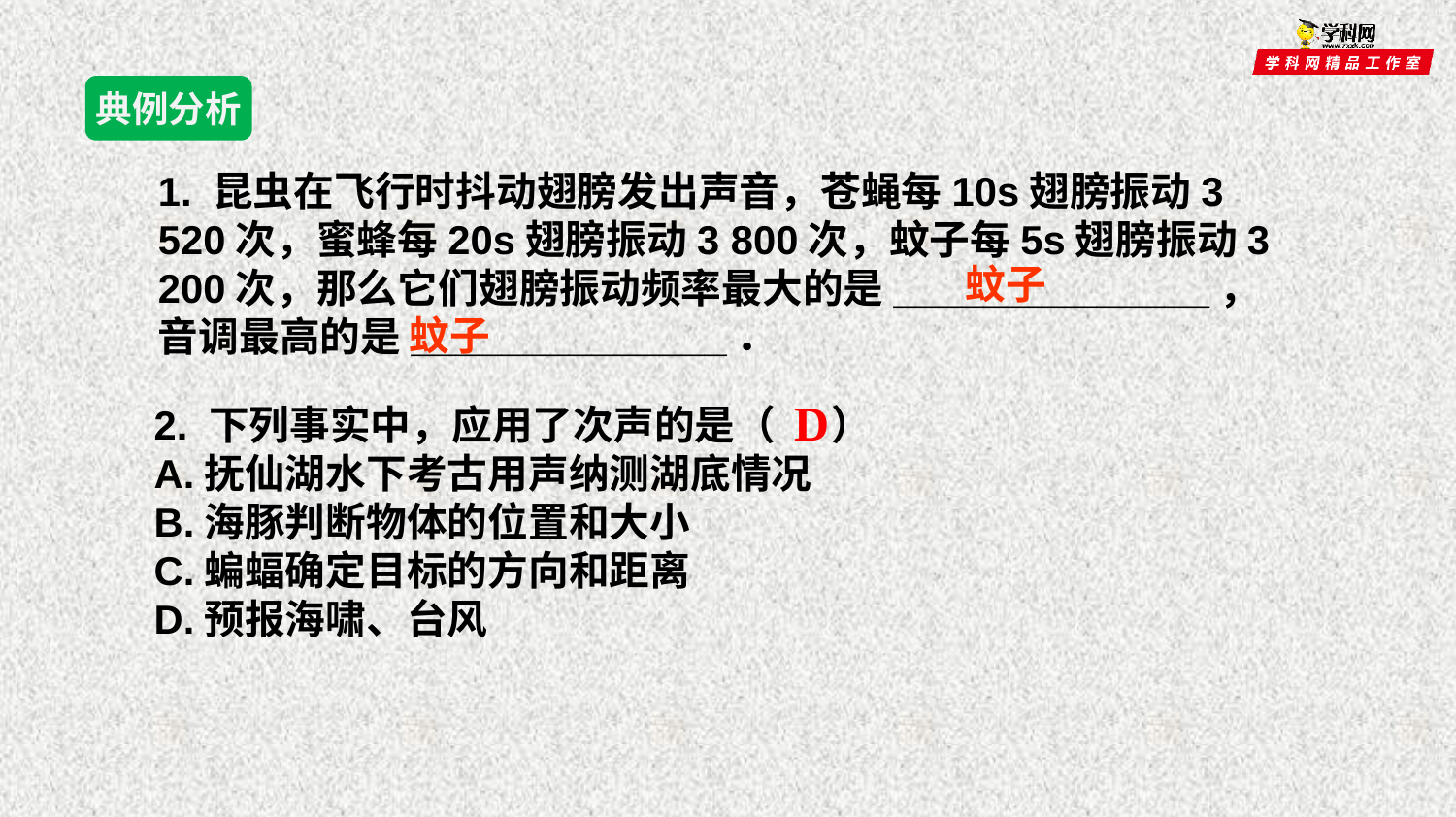

典例分析
1. 昆虫在飞行时抖动翅膀发出声音，苍蝇每10s翅膀振动3 520次，蜜蜂每20s翅膀振动3 800次，蚊子每5s翅膀振动3 200次，那么它们翅膀振动频率最大的是______________，音调最高的是______________．
蚊子
蚊子
D
  2. 下列事实中，应用了次声的是（      ）
  A.抚仙湖水下考古用声纳测湖底情况
  B.海豚判断物体的位置和大小
  C.蝙蝠确定目标的方向和距离
  D.预报海啸、台风